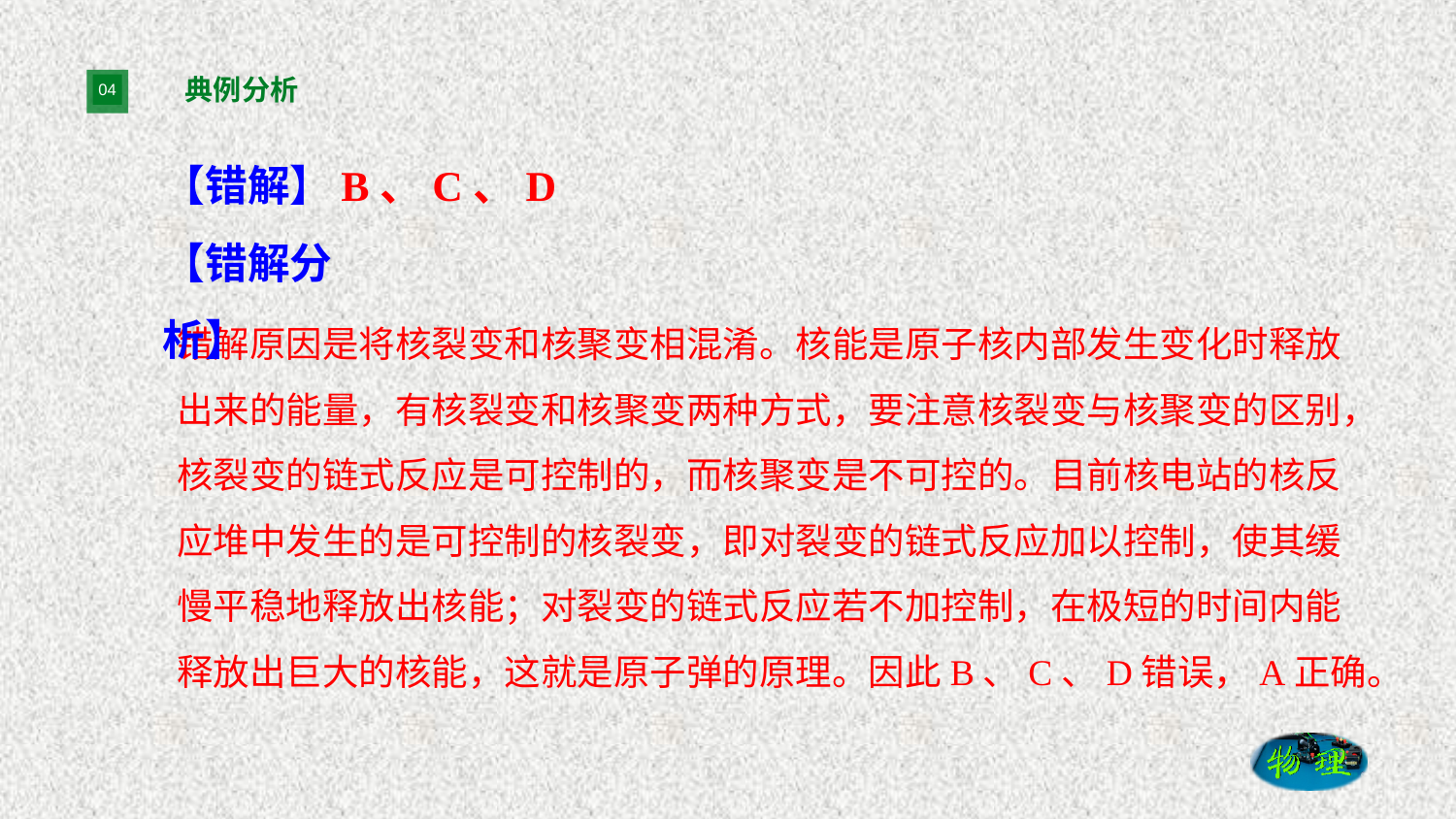

# 典例分析
【错解】
B、C、D
【错解分析】
错解原因是将核裂变和核聚变相混淆。核能是原子核内部发生变化时释放出来的能量，有核裂变和核聚变两种方式，要注意核裂变与核聚变的区别，核裂变的链式反应是可控制的，而核聚变是不可控的。目前核电站的核反应堆中发生的是可控制的核裂变，即对裂变的链式反应加以控制，使其缓慢平稳地释放出核能；对裂变的链式反应若不加控制，在极短的时间内能释放出巨大的核能，这就是原子弹的原理。因此B、C、D错误，A正确。